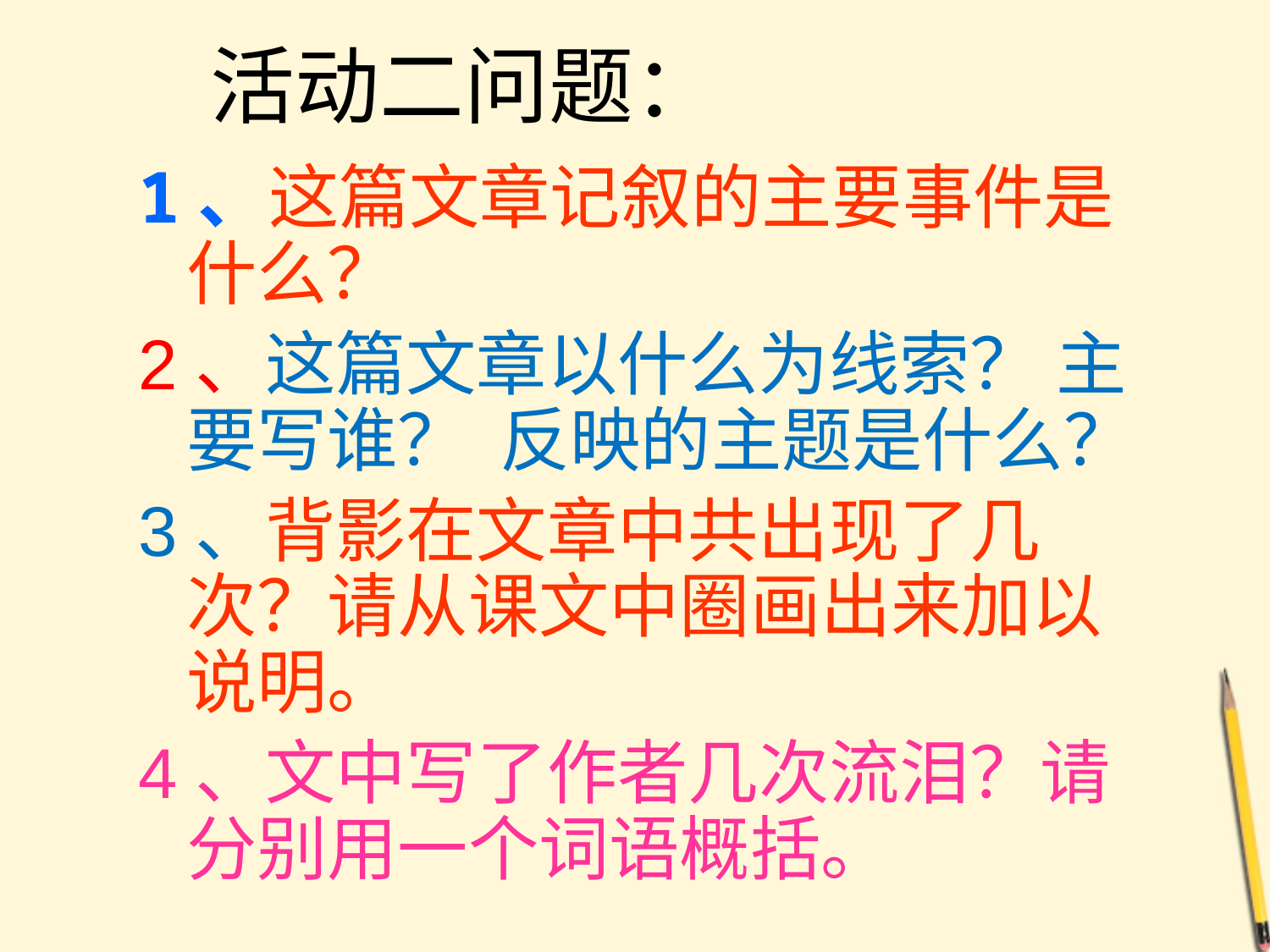

活动二问题：
1、这篇文章记叙的主要事件是什么？
2、这篇文章以什么为线索？ 主要写谁？  反映的主题是什么？
3、背影在文章中共出现了几次？请从课文中圈画出来加以说明。
4、文中写了作者几次流泪？请分别用一个词语概括。